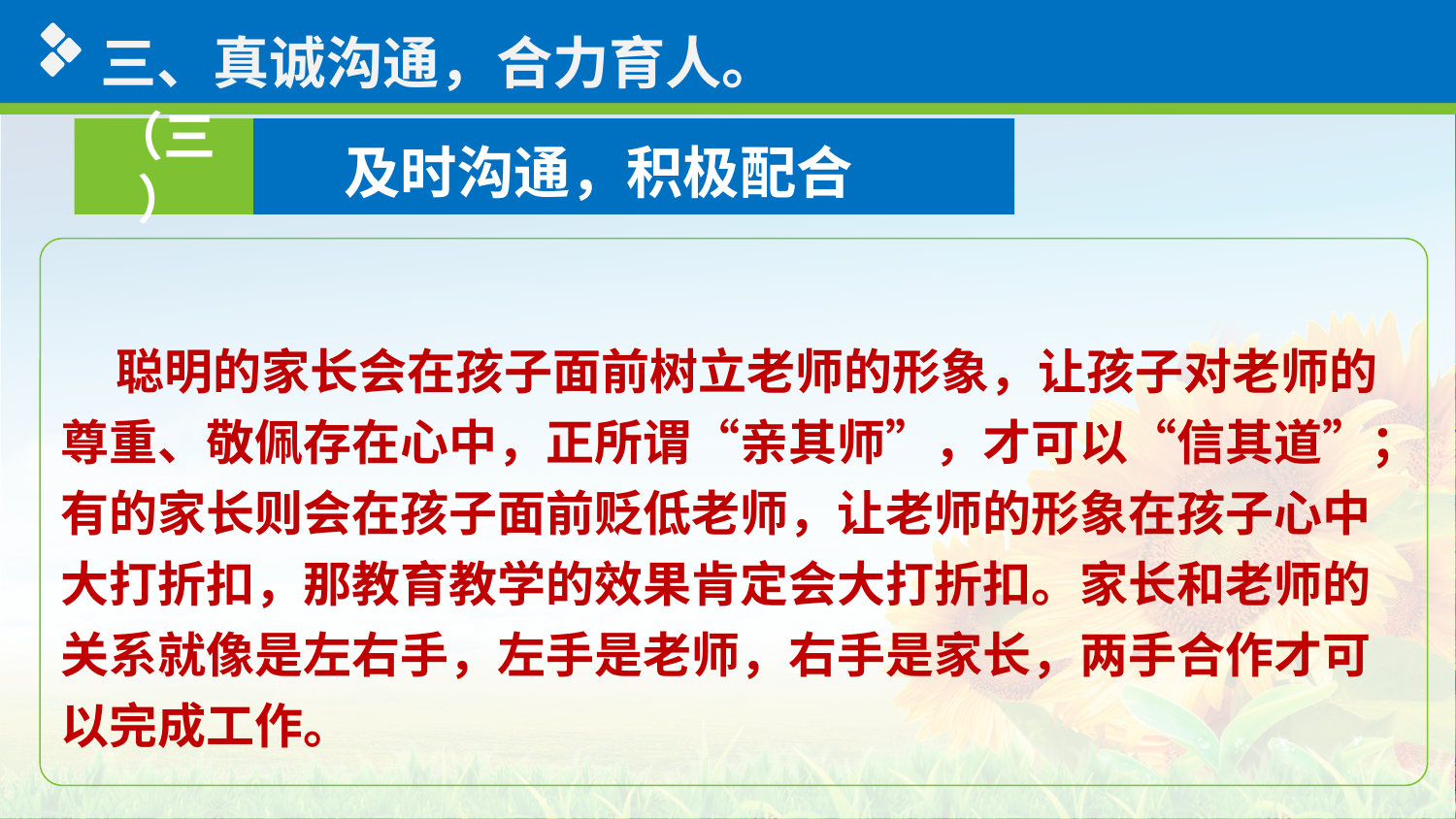

三、真诚沟通，合力育人。

（三）

及时沟通，积极配合

    聪明的家长会在孩子面前树立老师的形象，让孩子对老师的尊重、敬佩存在心中，正所谓“亲其师”，才可以“信其道”；有的家长则会在孩子面前贬低老师，让老师的形象在孩子心中大打折扣，那教育教学的效果肯定会大打折扣。家长和老师的关系就像是左右手，左手是老师，右手是家长，两手合作才可以完成工作。